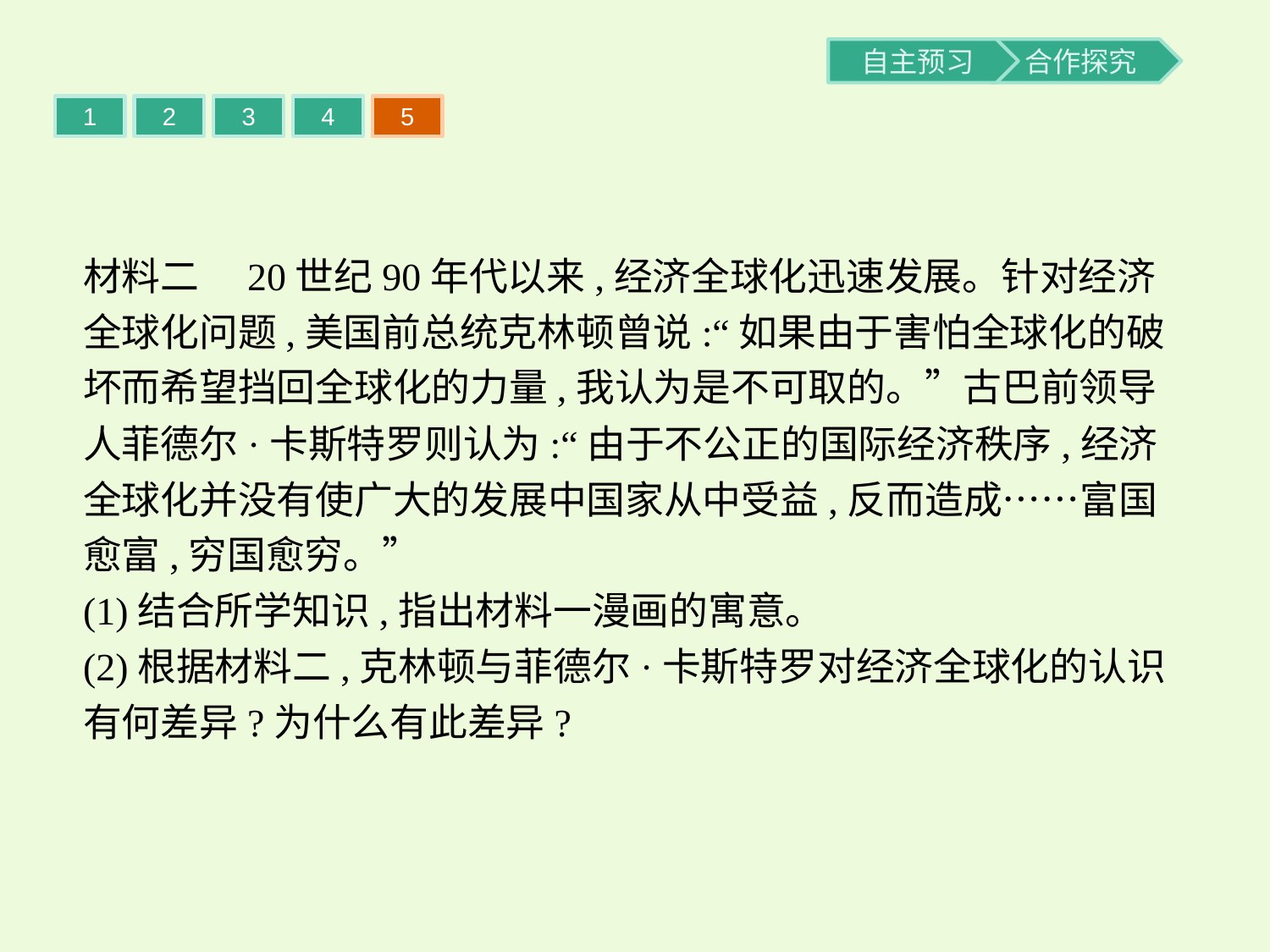

1
2
3
4
5
材料二　20世纪90年代以来,经济全球化迅速发展。针对经济全球化问题,美国前总统克林顿曾说:“如果由于害怕全球化的破坏而希望挡回全球化的力量,我认为是不可取的。”古巴前领导人菲德尔·卡斯特罗则认为:“由于不公正的国际经济秩序,经济全球化并没有使广大的发展中国家从中受益,反而造成……富国愈富,穷国愈穷。”
(1)结合所学知识,指出材料一漫画的寓意。
(2)根据材料二,克林顿与菲德尔·卡斯特罗对经济全球化的认识有何差异?为什么有此差异?